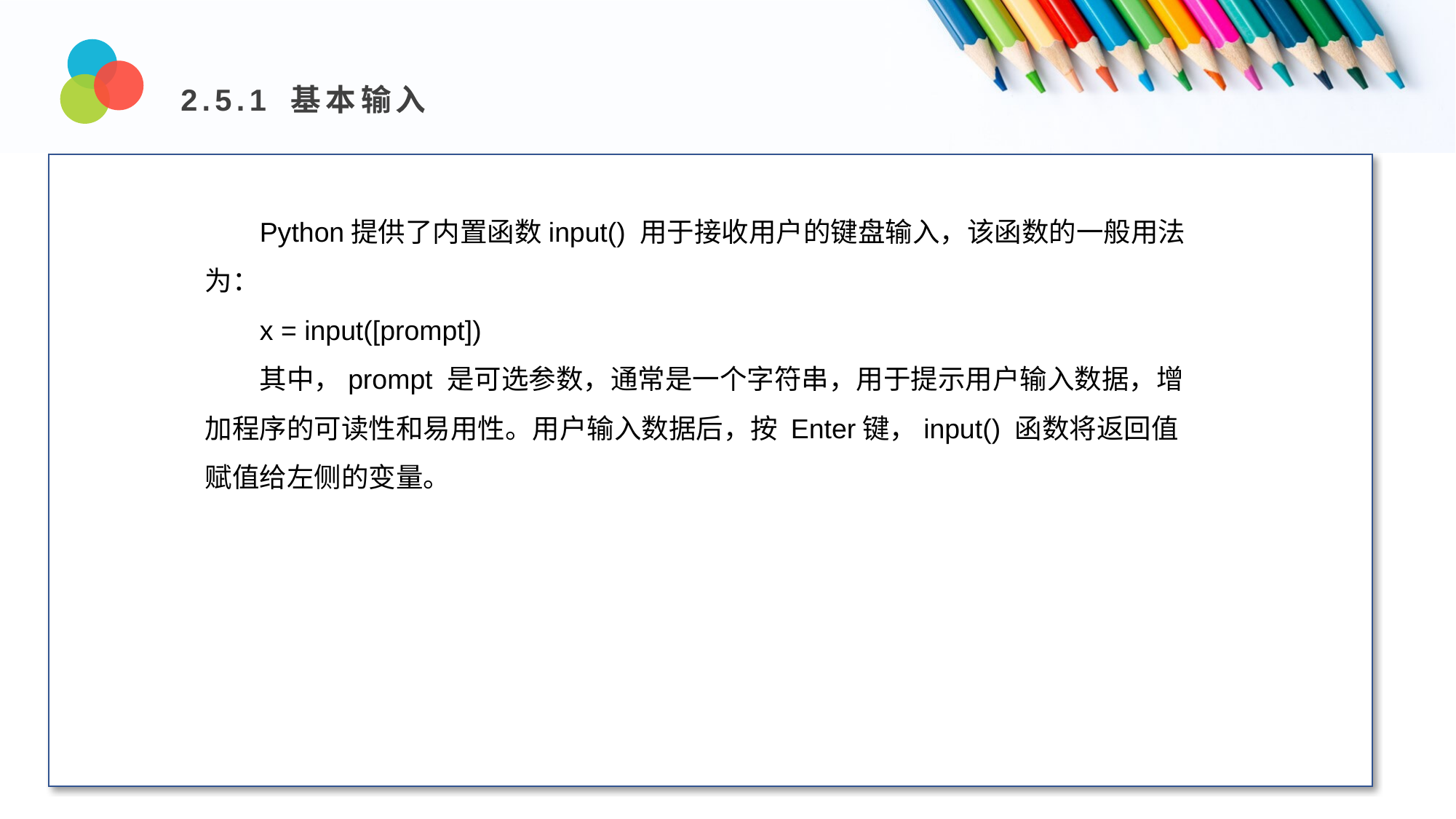

2.5.1 基本输入
Design and Production
Python提供了内置函数input() 用于接收用户的键盘输入，该函数的一般用法为：
x = input([prompt])
其中，prompt 是可选参数，通常是一个字符串，用于提示用户输入数据，增加程序的可读性和易用性。用户输入数据后，按 Enter键，input() 函数将返回值赋值给左侧的变量。